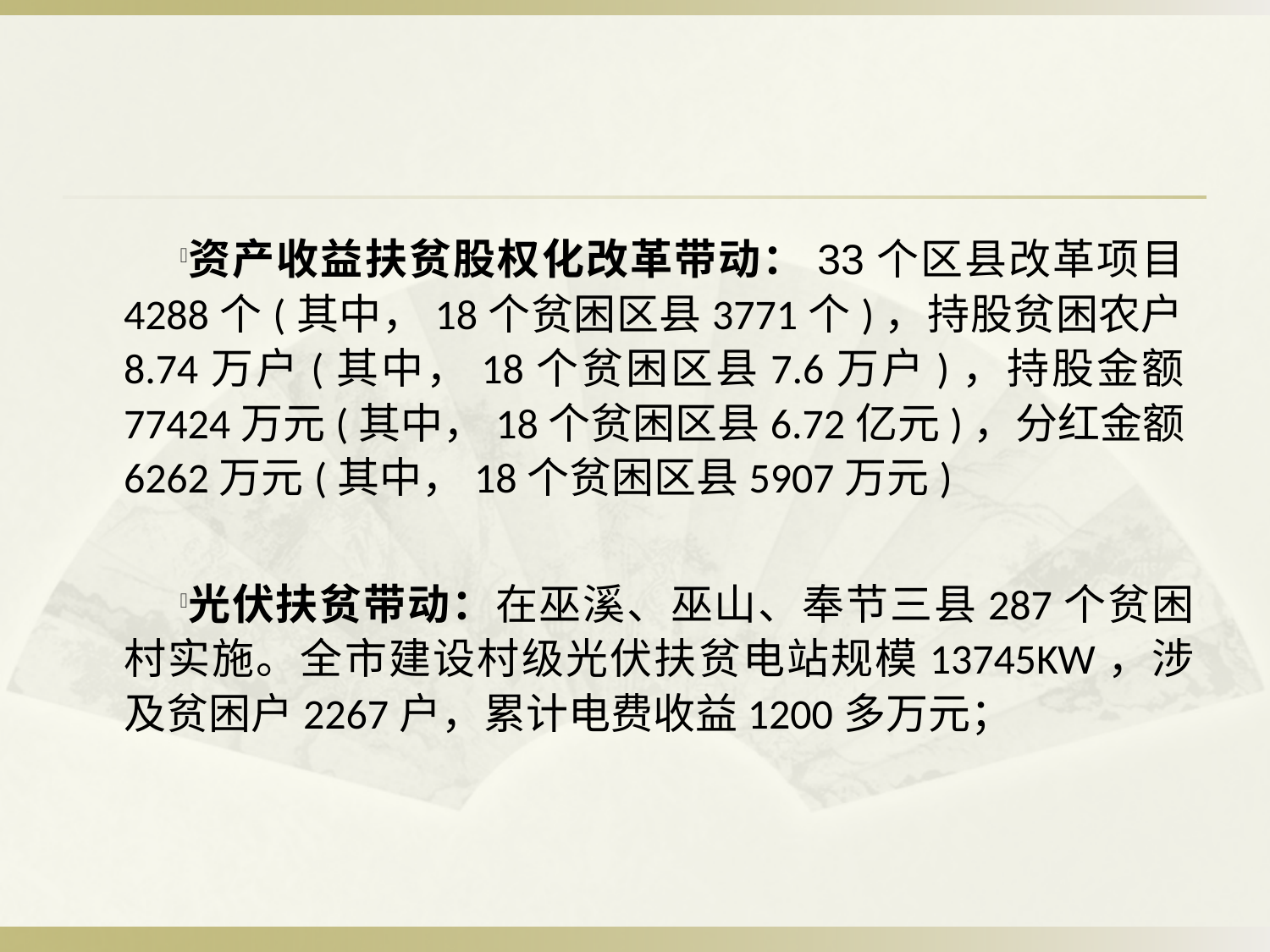

#
资产收益扶贫股权化改革带动：33个区县改革项目4288个(其中，18个贫困区县3771个)，持股贫困农户8.74万户(其中，18个贫困区县7.6万户)，持股金额77424万元(其中，18个贫困区县6.72亿元)，分红金额6262万元(其中，18个贫困区县5907万元)

光伏扶贫带动：在巫溪、巫山、奉节三县287个贫困村实施。全市建设村级光伏扶贫电站规模13745KW，涉及贫困户2267户，累计电费收益1200多万元；